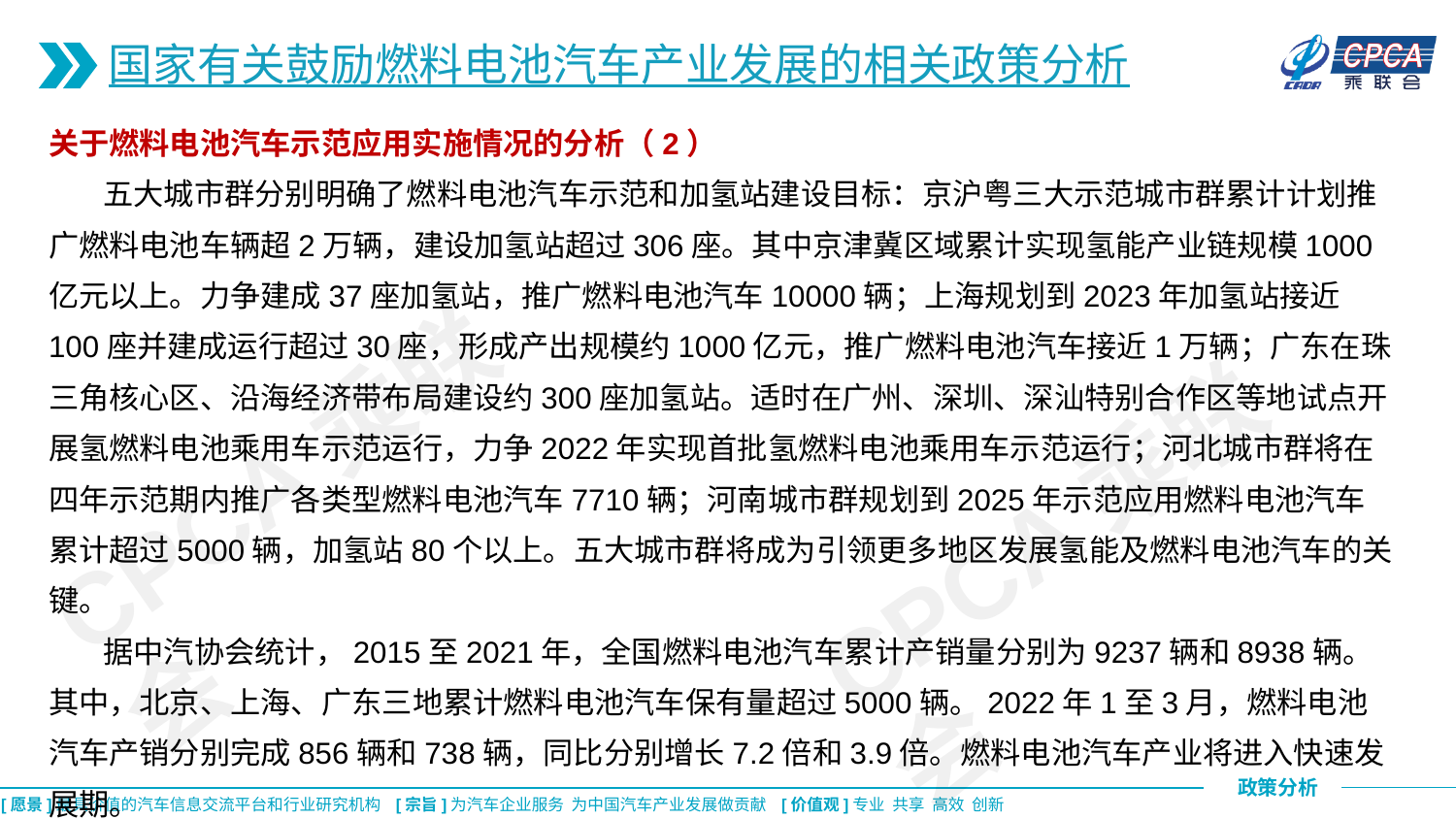

国家有关鼓励燃料电池汽车产业发展的相关政策分析
关于燃料电池汽车示范应用实施情况的分析（2）
       五大城市群分别明确了燃料电池汽车示范和加氢站建设目标：京沪粤三大示范城市群累计计划推广燃料电池车辆超2万辆，建设加氢站超过306座。其中京津冀区域累计实现氢能产业链规模1000亿元以上。力争建成37座加氢站，推广燃料电池汽车10000辆；上海规划到2023年加氢站接近100座并建成运行超过30座，形成产出规模约1000亿元，推广燃料电池汽车接近1万辆；广东在珠三角核心区、沿海经济带布局建设约300座加氢站。适时在广州、深圳、深汕特别合作区等地试点开展氢燃料电池乘用车示范运行，力争2022年实现首批氢燃料电池乘用车示范运行；河北城市群将在四年示范期内推广各类型燃料电池汽车7710辆；河南城市群规划到2025年示范应用燃料电池汽车累计超过5000辆，加氢站80个以上。五大城市群将成为引领更多地区发展氢能及燃料电池汽车的关键。
       据中汽协会统计，2015至2021年，全国燃料电池汽车累计产销量分别为9237辆和8938辆。其中，北京、上海、广东三地累计燃料电池汽车保有量超过5000辆。2022年1至3月，燃料电池汽车产销分别完成856辆和738辆，同比分别增长7.2倍和3.9倍。燃料电池汽车产业将进入快速发展期。
CPCA乘联会
CPCA乘联会